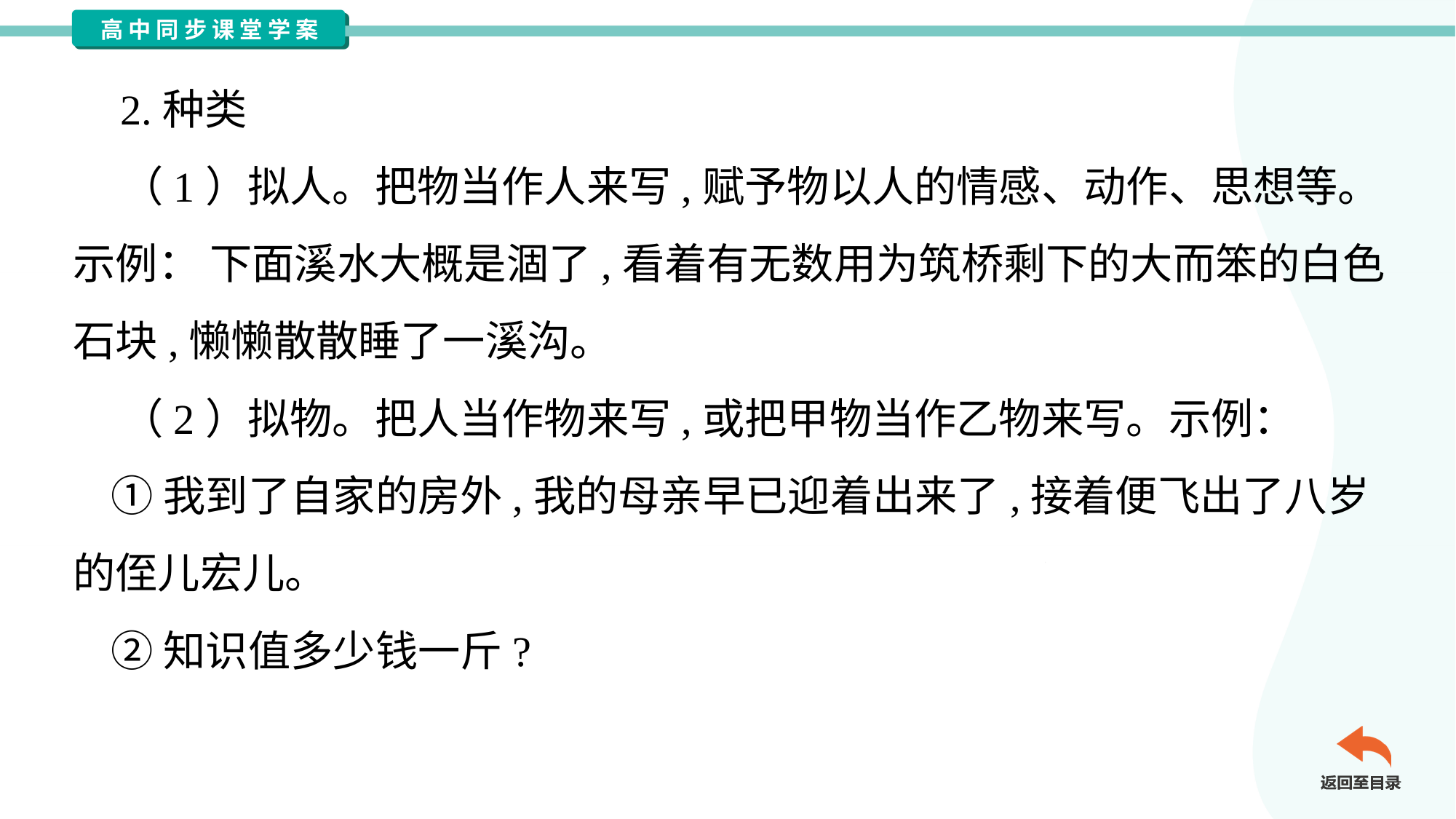

2.种类
    （1）拟人。把物当作人来写,赋予物以人的情感、动作、思想等。
示例： 下面溪水大概是涸了,看着有无数用为筑桥剩下的大而笨的白色
石块,懒懒散散睡了一溪沟。
    （2）拟物。把人当作物来写,或把甲物当作乙物来写。示例：
    ①我到了自家的房外,我的母亲早已迎着出来了,接着便飞出了八岁
的侄儿宏儿。
    ②知识值多少钱一斤?